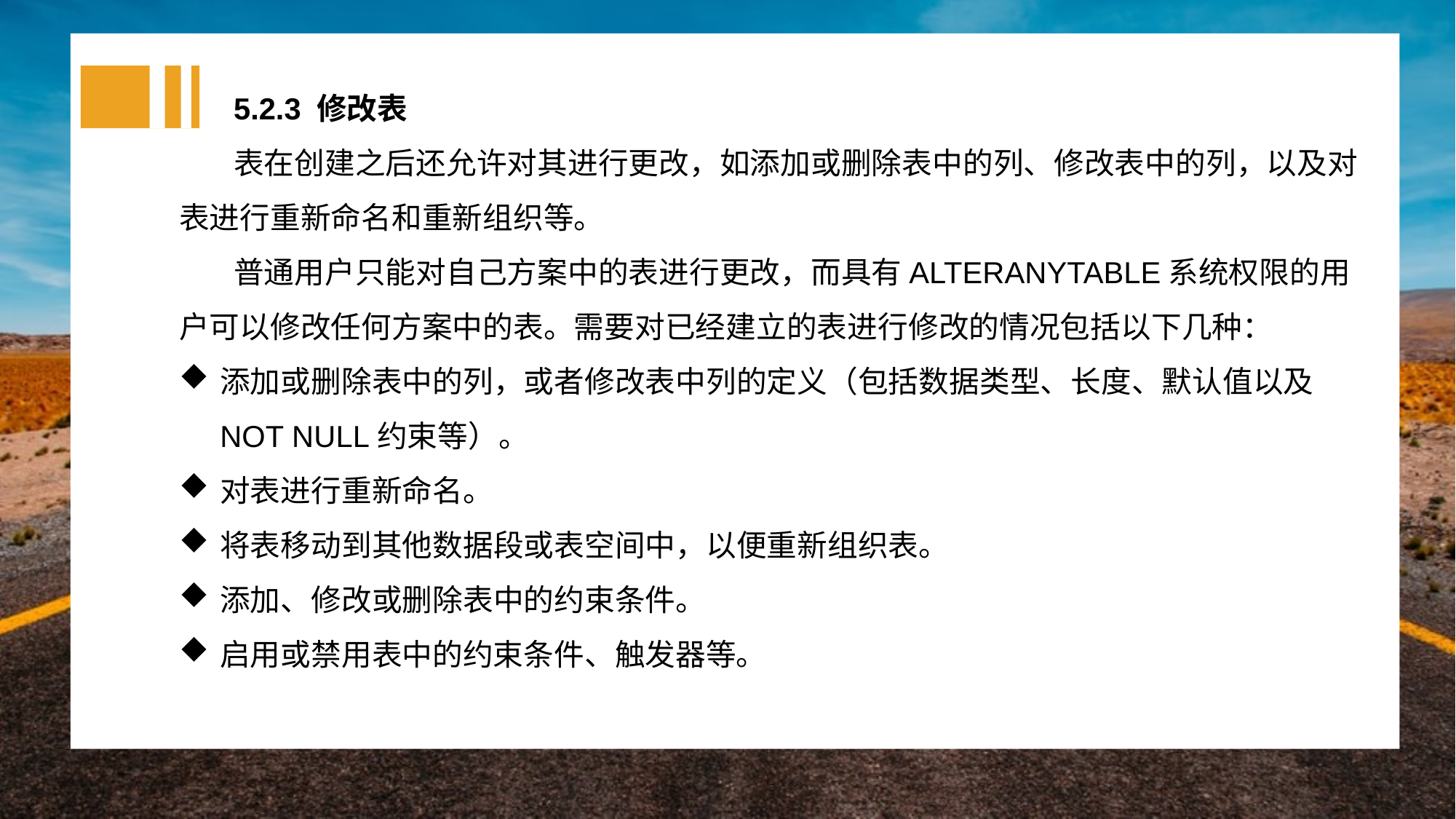

5.2.3 修改表
表在创建之后还允许对其进行更改，如添加或删除表中的列、修改表中的列，以及对表进行重新命名和重新组织等。
普通用户只能对自己方案中的表进行更改，而具有ALTERANYTABLE系统权限的用户可以修改任何方案中的表。需要对已经建立的表进行修改的情况包括以下几种：
添加或删除表中的列，或者修改表中列的定义（包括数据类型、长度、默认值以及NOT NULL约束等）。
对表进行重新命名。
将表移动到其他数据段或表空间中，以便重新组织表。
添加、修改或删除表中的约束条件。
启用或禁用表中的约束条件、触发器等。